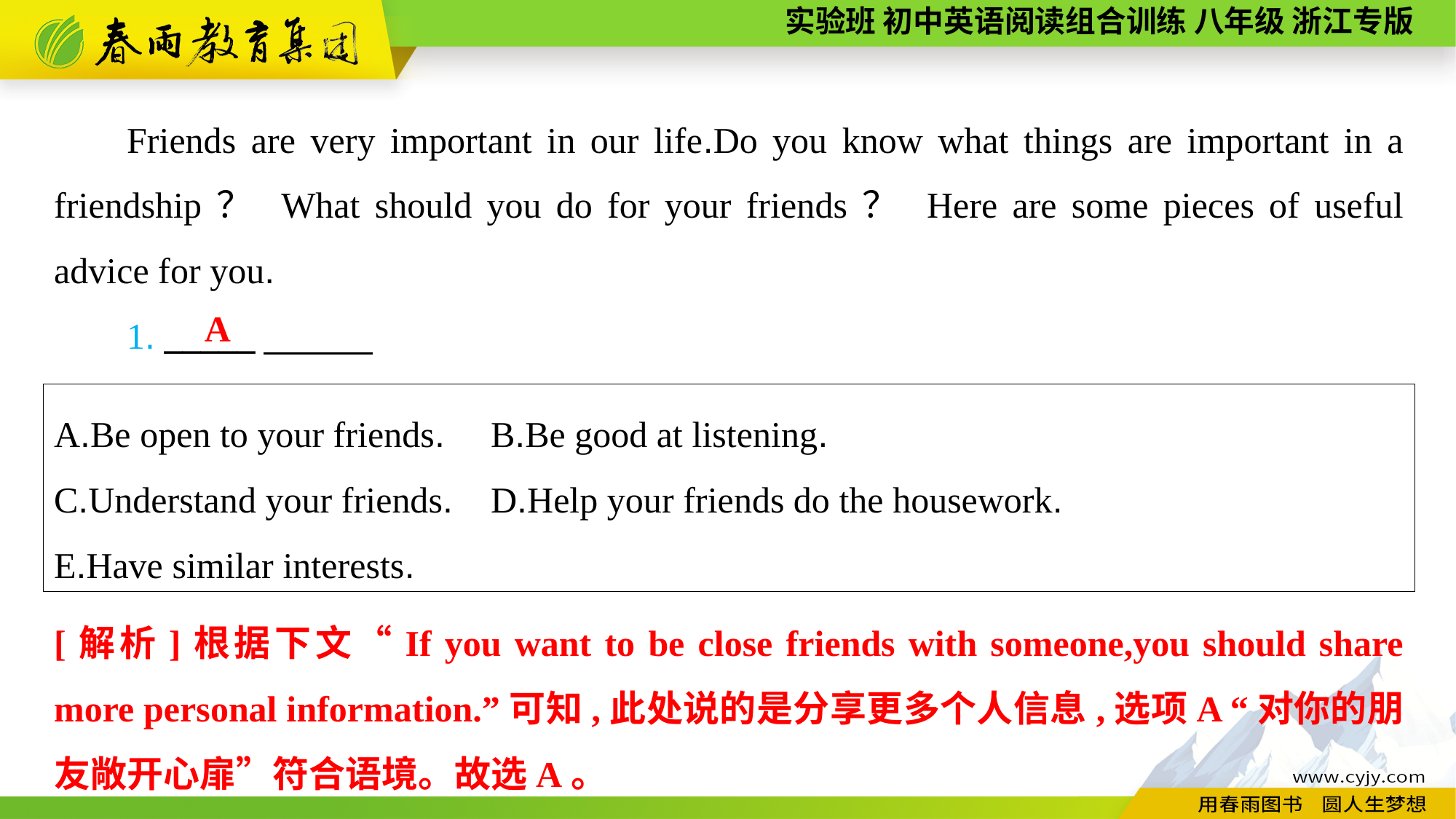

Friends are very important in our life.Do you know what things are important in a friendship？ What should you do for your friends？ Here are some pieces of useful advice for you.
1. _____
A
A.Be open to your friends.	B.Be good at listening.
C.Understand your friends.	D.Help your friends do the housework.
E.Have similar interests.
[解析]根据下文“If you want to be close friends with someone,you should share more personal information.”可知,此处说的是分享更多个人信息,选项A “对你的朋友敞开心扉”符合语境。故选A。